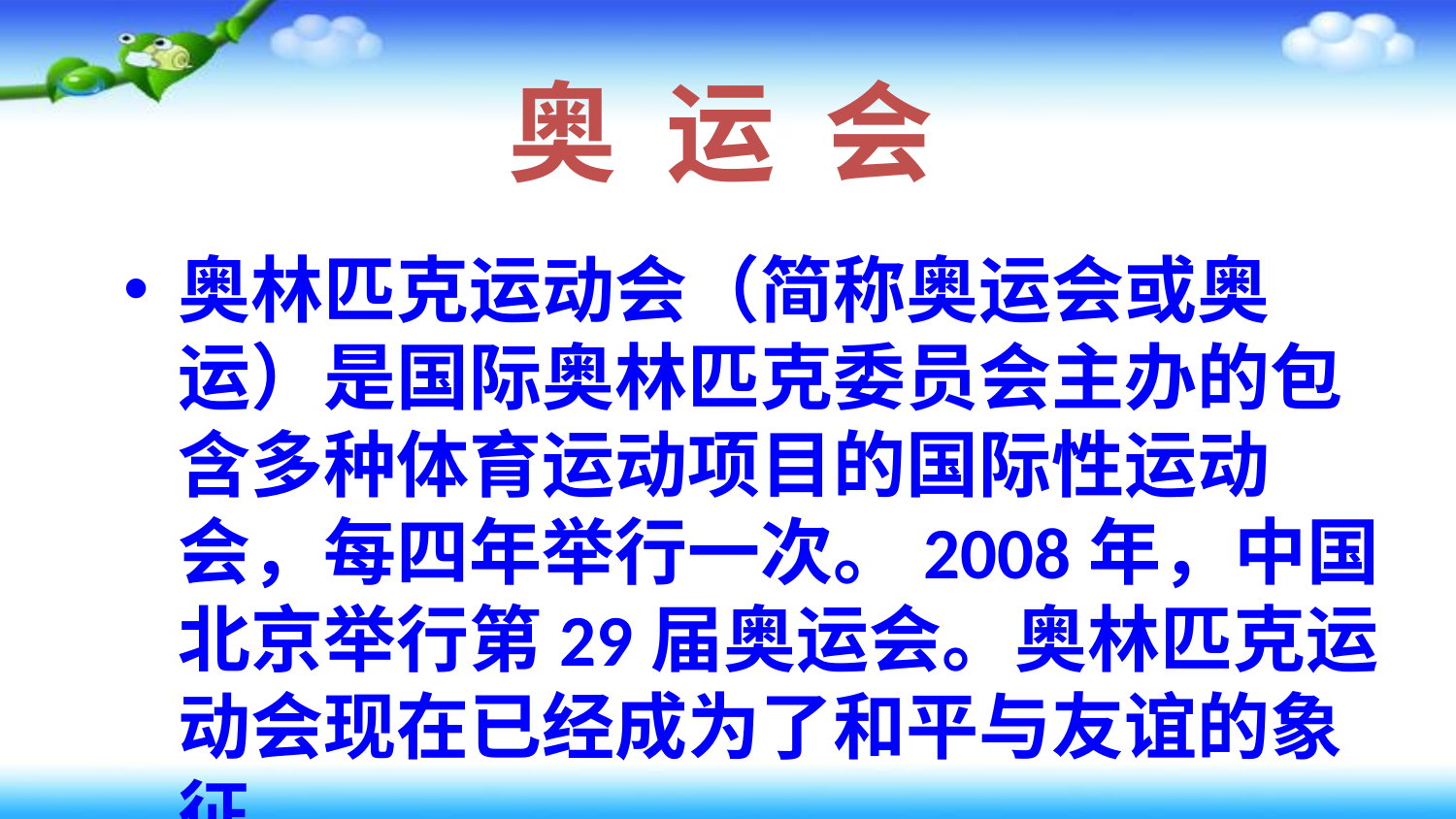

# 奥  运  会
奥林匹克运动会（简称奥运会或奥运）是国际奥林匹克委员会主办的包含多种体育运动项目的国际性运动会，每四年举行一次。2008年，中国北京举行第29届奥运会。奥林匹克运动会现在已经成为了和平与友谊的象征。